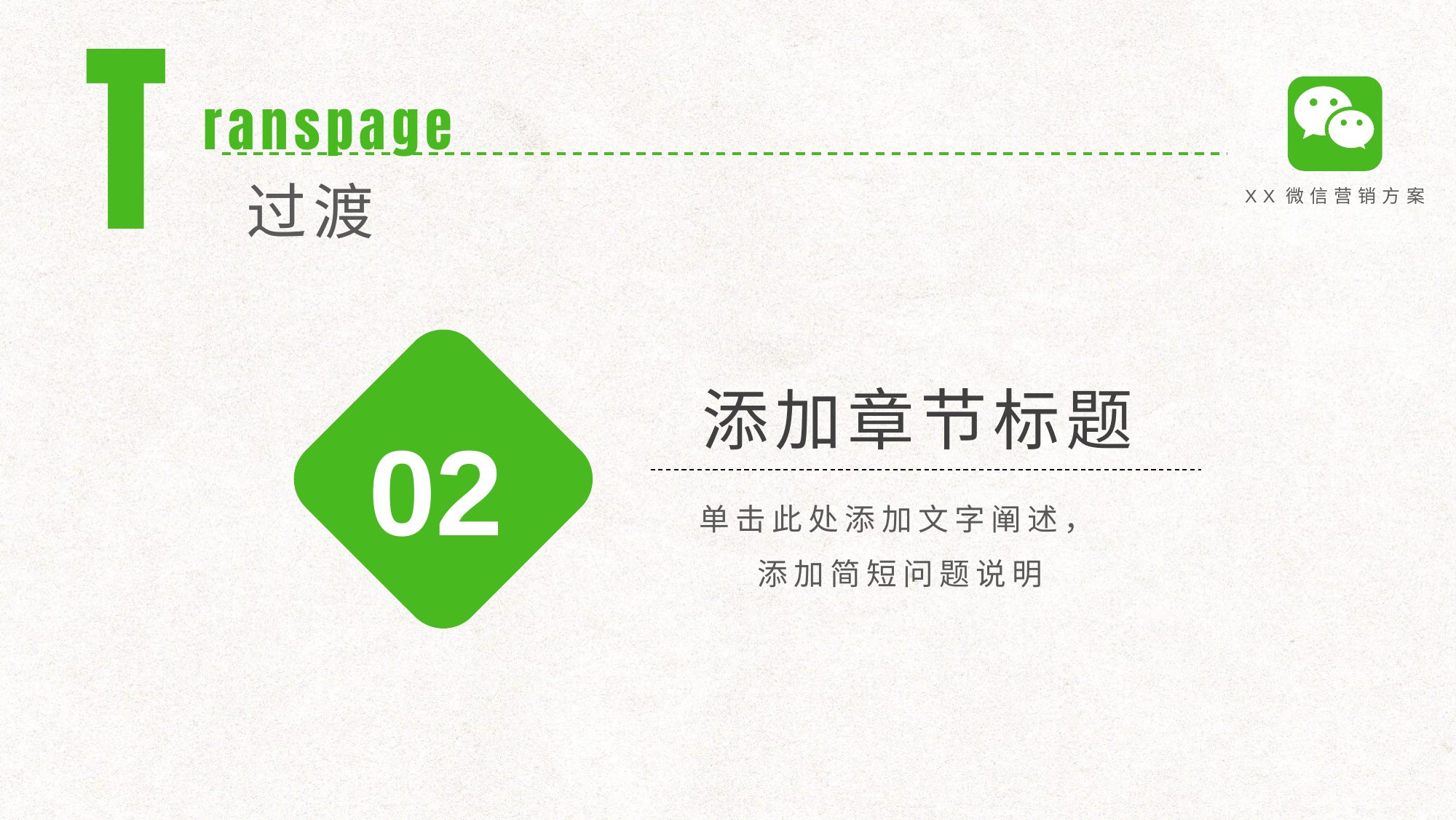

T
ranspage

XX微信营销方案
过渡
添加章节标题
02

单击此处添加文字阐述，添加简短问题说明